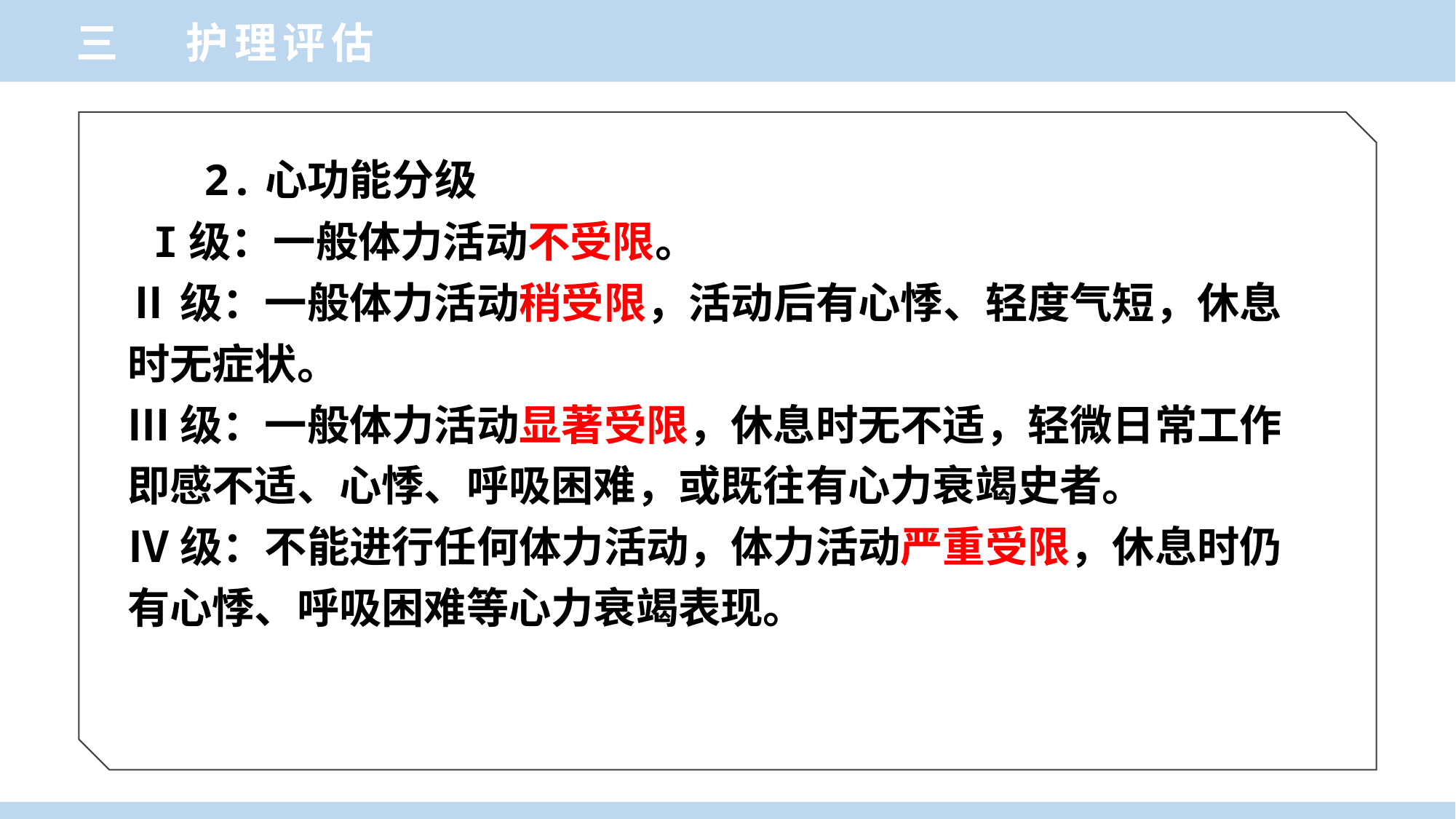

三    护理评估

   2.心功能分级
 I级：一般体力活动不受限。
Ⅱ级：一般体力活动稍受限，活动后有心悸、轻度气短，休息时无症状。
Ⅲ级：一般体力活动显著受限，休息时无不适，轻微日常工作即感不适、心悸、呼吸困难，或既往有心力衰竭史者。
Ⅳ级：不能进行任何体力活动，体力活动严重受限，休息时仍有心悸、呼吸困难等心力衰竭表现。